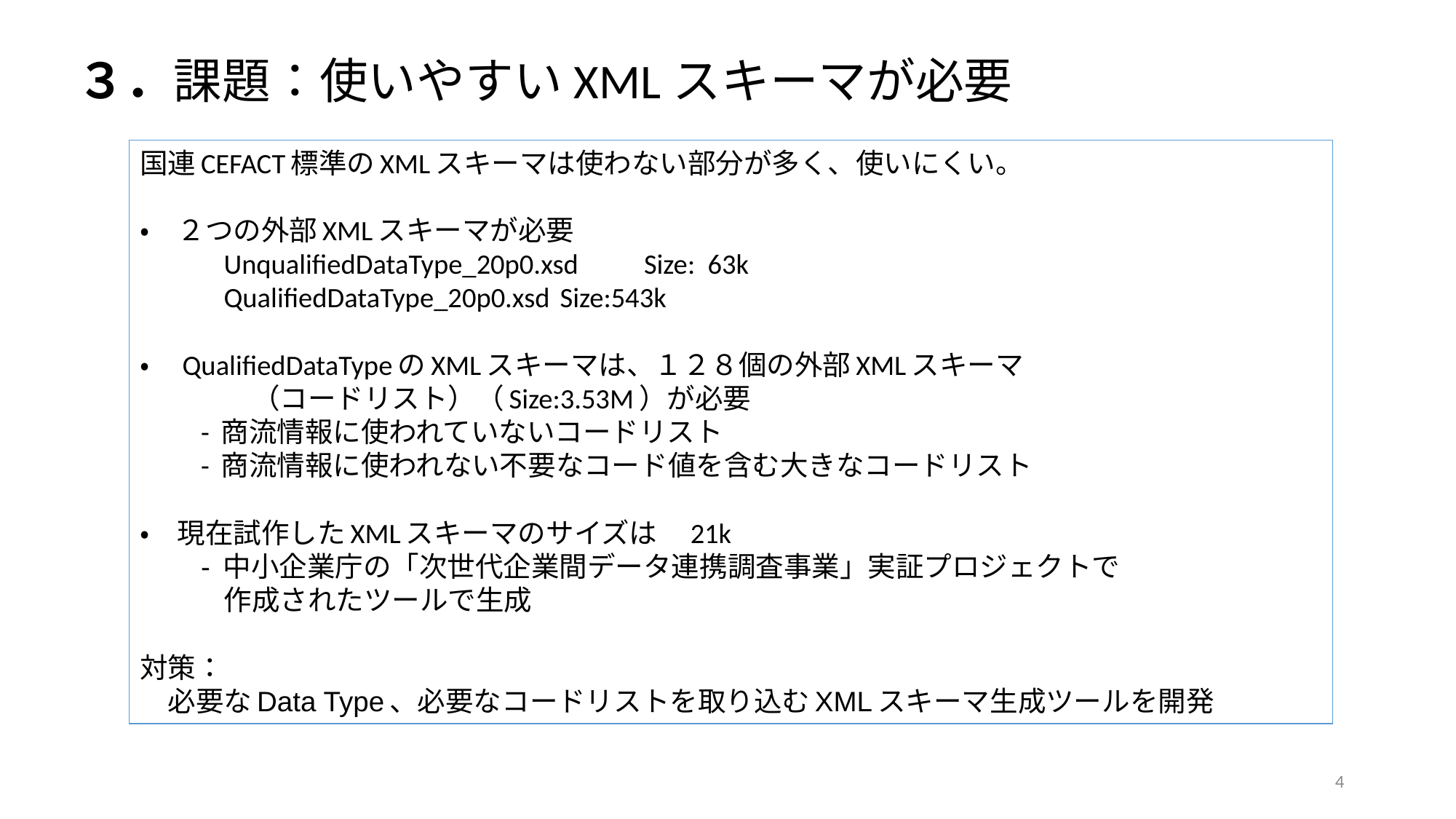

３．課題：使いやすいXMLスキーマが必要
国連CEFACT標準のXMLスキーマは使わない部分が多く、使いにくい。

・　２つの外部XMLスキーマが必要
	UnqualifiedDataType_20p0.xsd	Size:  63k
	QualifiedDataType_20p0.xsd	Size:543k

・　QualifiedDataTypeのXMLスキーマは、１２８個の外部XMLスキーマ
　　　　（コードリスト）（Size:3.53M）が必要
　　- 商流情報に使われていないコードリスト
　　- 商流情報に使われない不要なコード値を含む大きなコードリスト

・　現在試作したXMLスキーマのサイズは　21k
　　- 中小企業庁の「次世代企業間データ連携調査事業」実証プロジェクトで
　　　作成されたツールで生成

対策：
　必要なData Type、必要なコードリストを取り込むXMLスキーマ生成ツールを開発

4